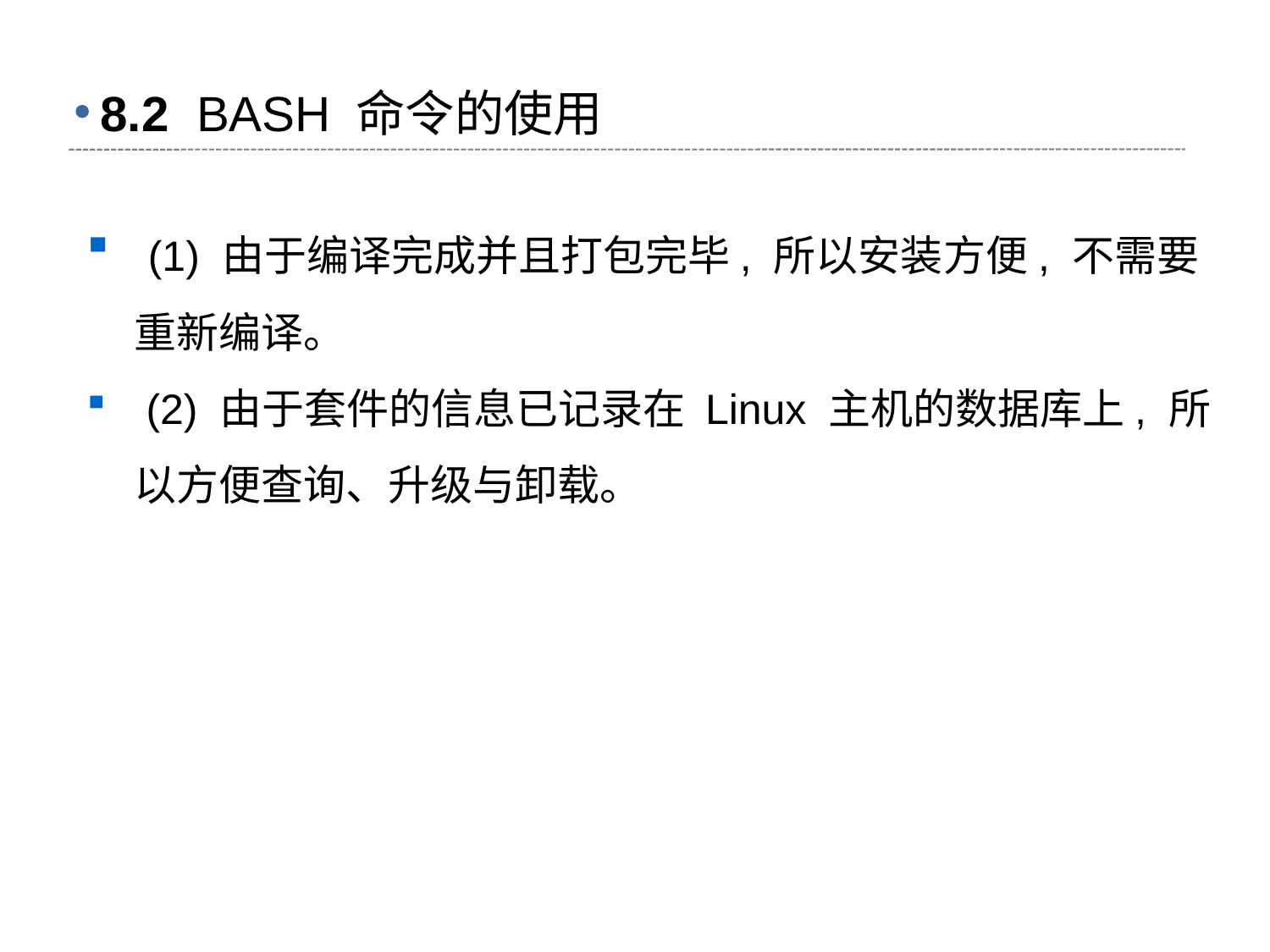

# 8.2  BASH 命令的使用

 (1) 由于编译完成并且打包完毕, 所以安装方便, 不需要重新编译。
 (2) 由于套件的信息已记录在 Linux 主机的数据库上, 所以方便查询、升级与卸载。